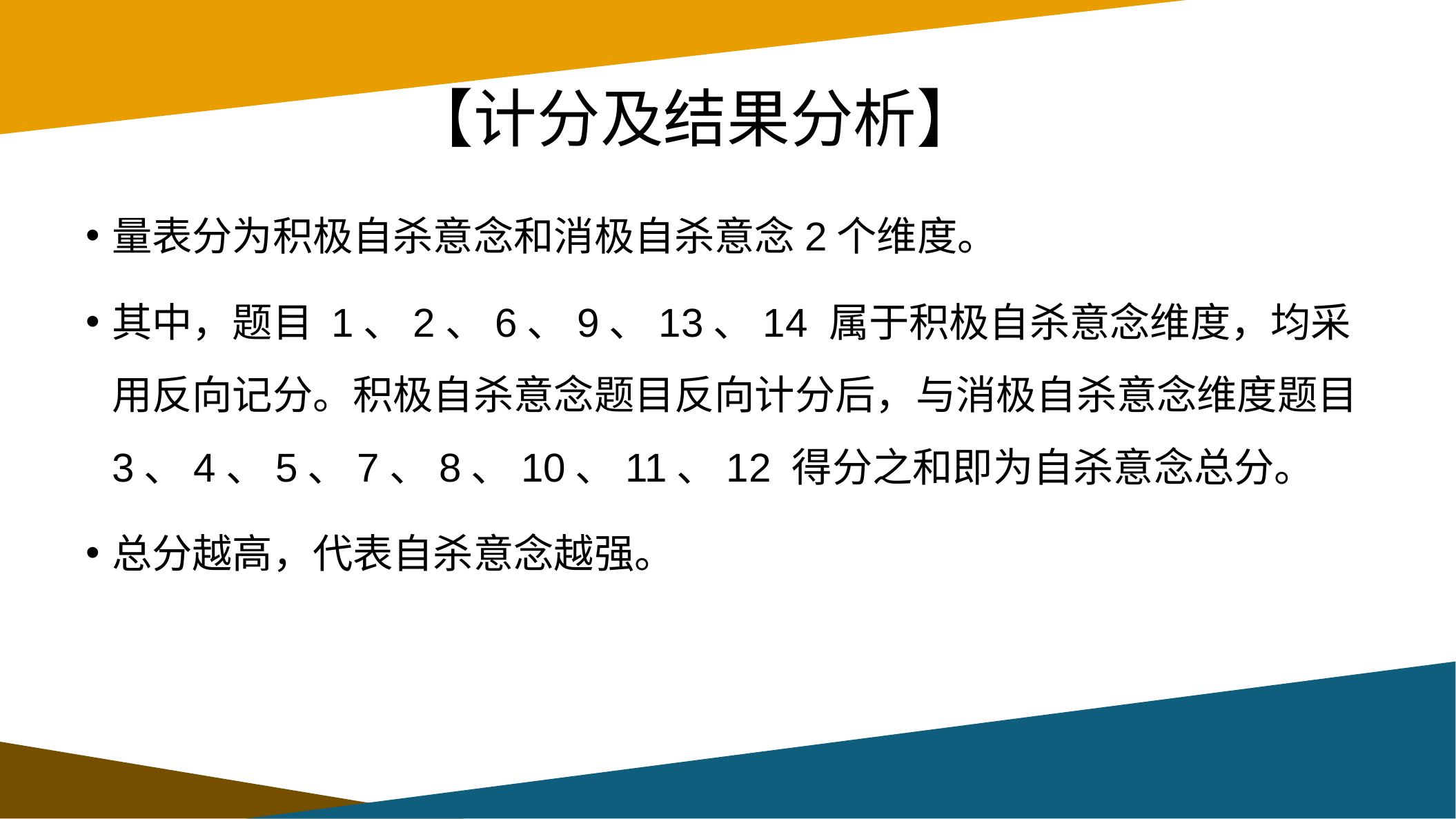

# 【计分及结果分析】
量表分为积极自杀意念和消极自杀意念2个维度。
其中，题目 1、2、6、9、13、14 属于积极自杀意念维度，均采用反向记分。积极自杀意念题目反向计分后，与消极自杀意念维度题目3、4、5、7、8、10、11、12 得分之和即为自杀意念总分。
总分越高，代表自杀意念越强。